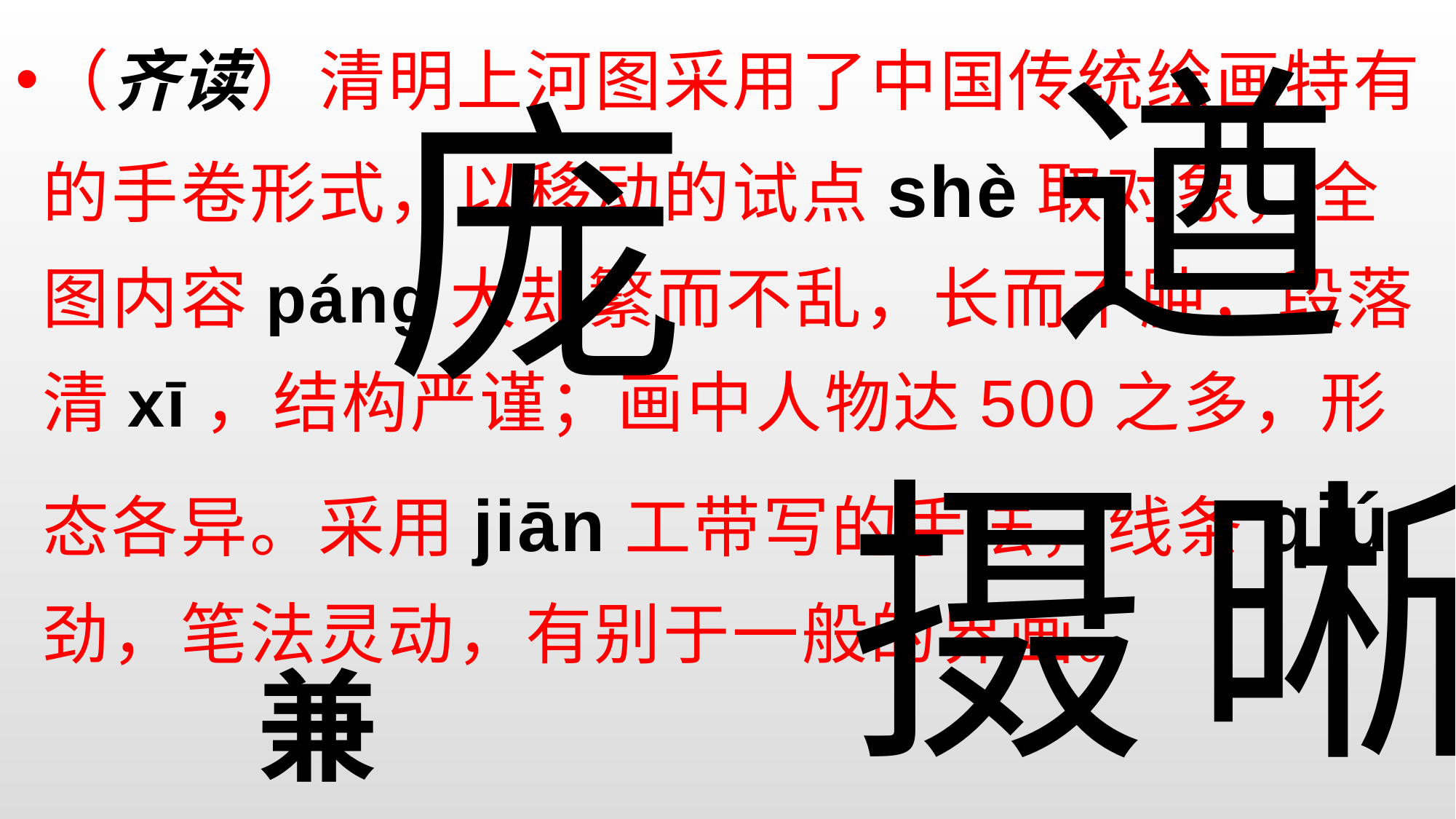

（齐读）清明上河图采用了中国传统绘画特有的手卷形式，以移动的试点shè取对象，全图内容páng大却繁而不乱，长而不肿，段落清xī，结构严谨；画中人物达500之多，形态各异。采用jiān工带写的手法，线条qiú劲，笔法灵动，有别于一般的界画。
遒
庞
摄
晰
兼